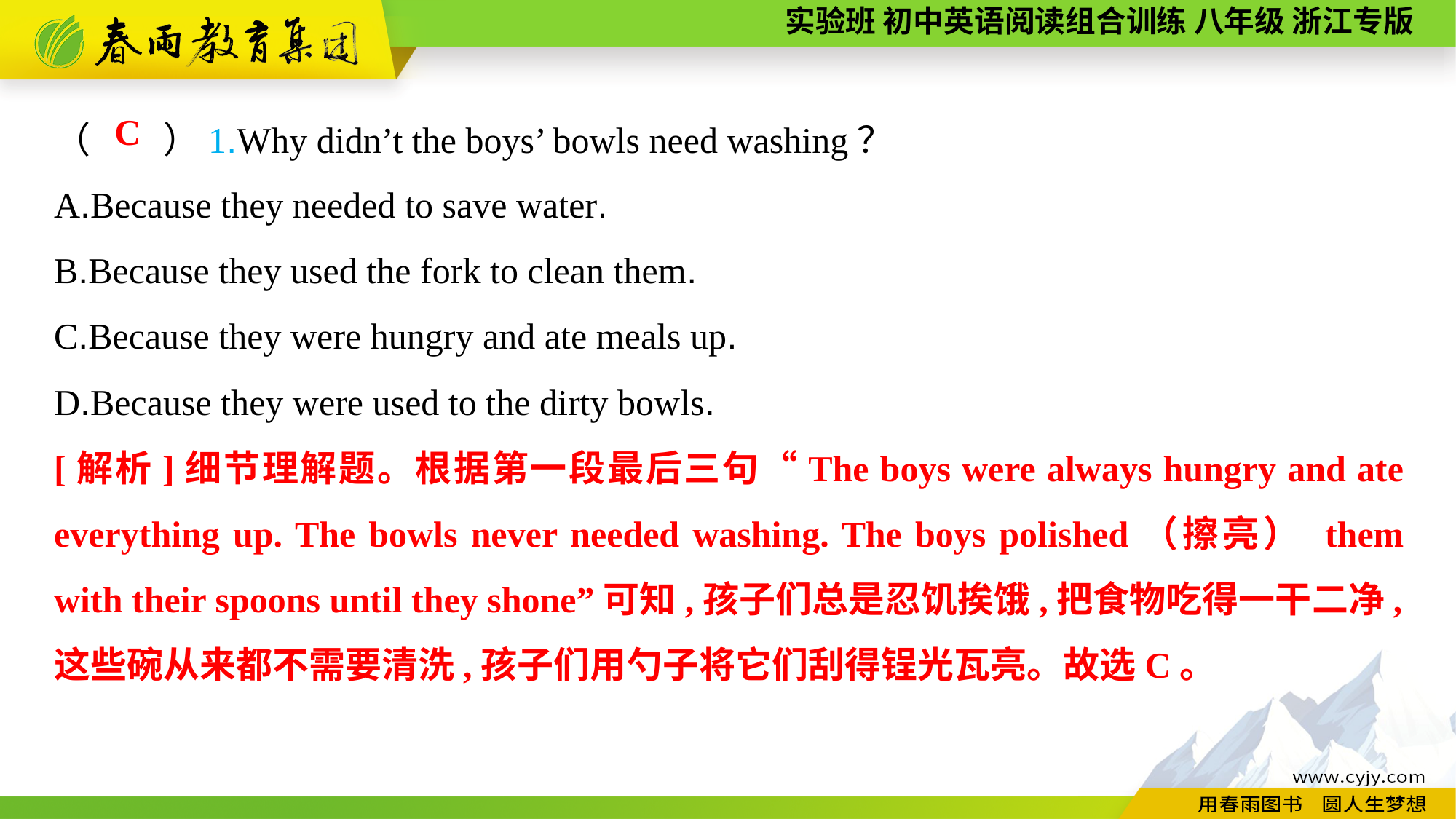

（　　）1.Why didn’t the boys’ bowls need washing？
A.Because they needed to save water.
B.Because they used the fork to clean them.
C.Because they were hungry and ate meals up.
D.Because they were used to the dirty bowls.
C
[解析]细节理解题。根据第一段最后三句“The boys were always hungry and ate everything up. The bowls never needed washing. The boys polished（擦亮） them with their spoons until they shone”可知,孩子们总是忍饥挨饿,把食物吃得一干二净,这些碗从来都不需要清洗,孩子们用勺子将它们刮得锃光瓦亮。故选C。